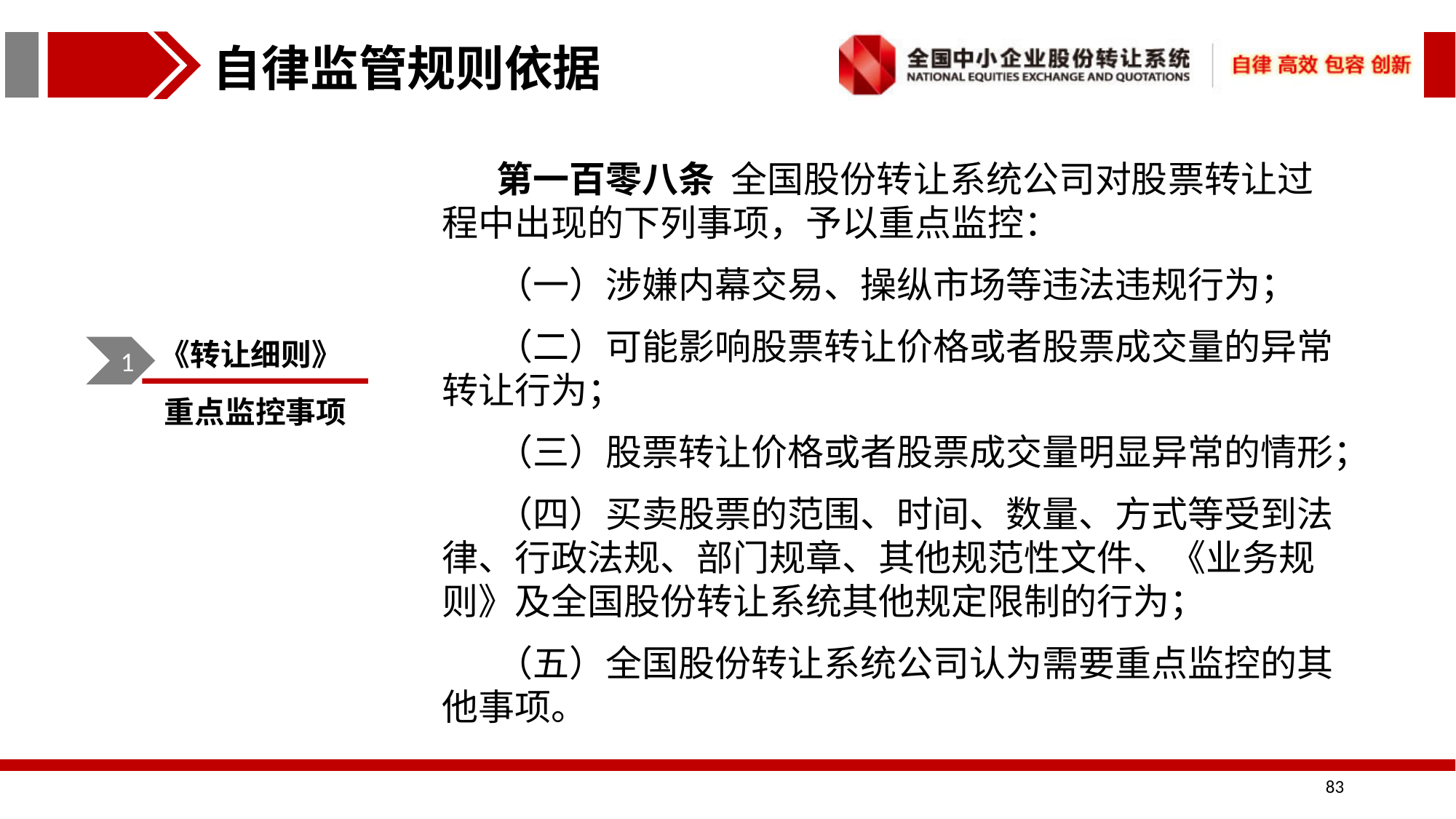

自律监管规则依据
第一百零八条  全国股份转让系统公司对股票转让过程中出现的下列事项，予以重点监控：
（一）涉嫌内幕交易、操纵市场等违法违规行为；
（二）可能影响股票转让价格或者股票成交量的异常转让行为；
（三）股票转让价格或者股票成交量明显异常的情形；
（四）买卖股票的范围、时间、数量、方式等受到法律、行政法规、部门规章、其他规范性文件、《业务规则》及全国股份转让系统其他规定限制的行为；
（五）全国股份转让系统公司认为需要重点监控的其他事项。
《转让细则》
1

重点监控事项
83